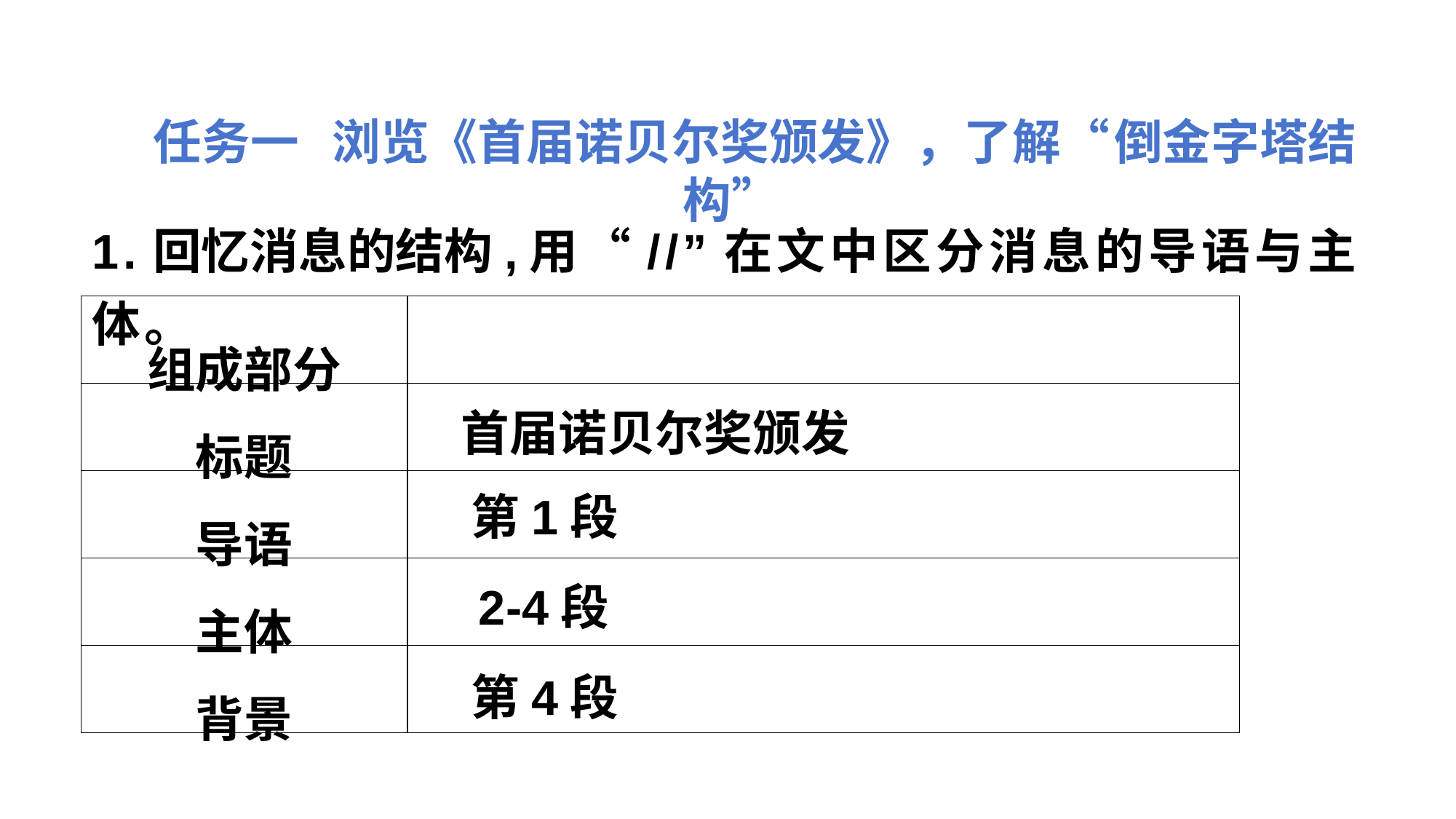

任务一   浏览《首届诺贝尔奖颁发》，了解“倒金字塔结构”
1.回忆消息的结构,用“//”在文中区分消息的导语与主体。
| 组成部分 |  |
| --- | --- |
| 标题 |  |
| 导语 |  |
| 主体 |  |
| 背景 |  |
首届诺贝尔奖颁发
第1段
2-4段
第4段